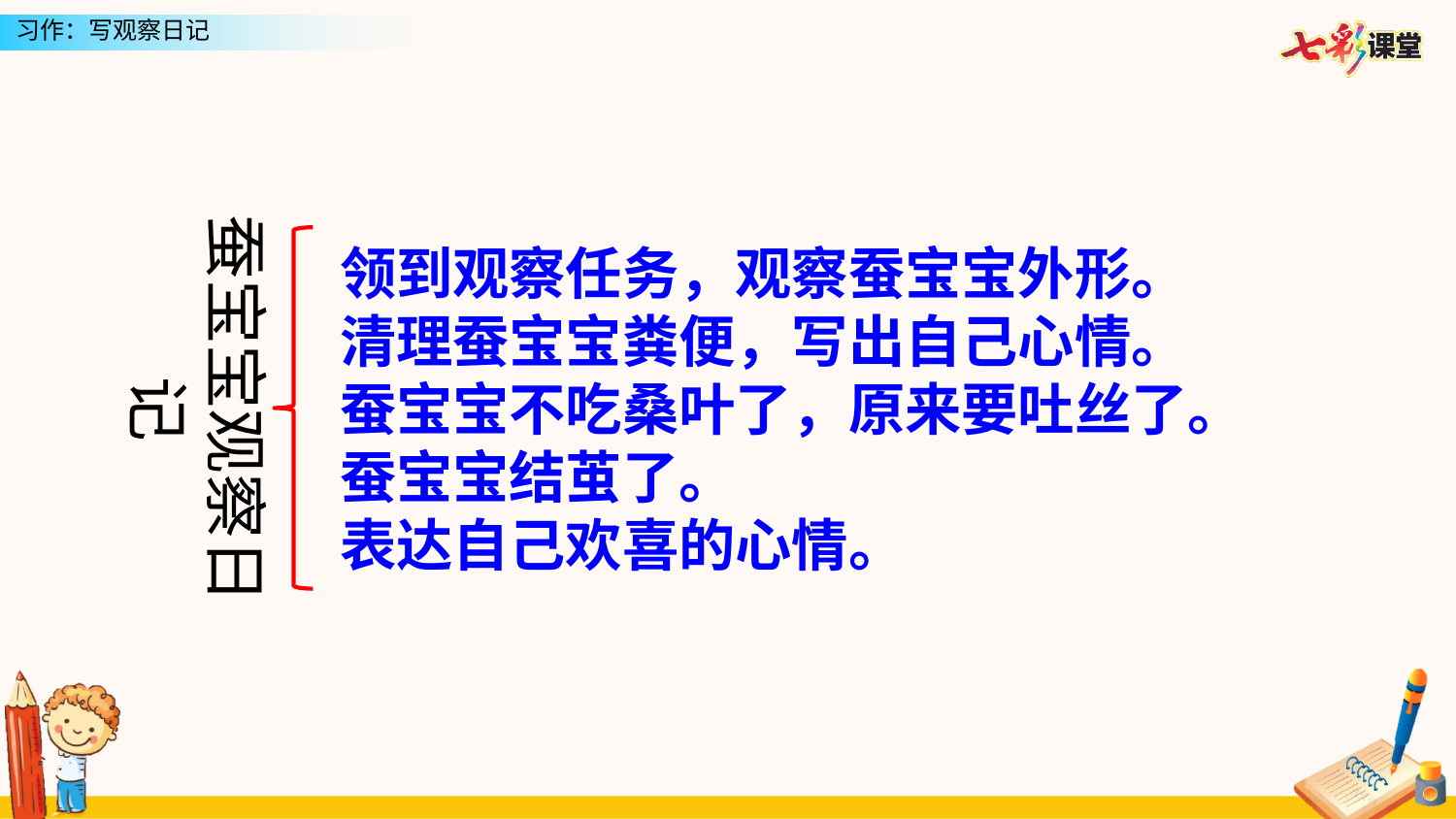

蚕宝宝观察日记

领到观察任务，观察蚕宝宝外形。
清理蚕宝宝粪便，写出自己心情。
蚕宝宝不吃桑叶了，原来要吐丝了。
蚕宝宝结茧了。
表达自己欢喜的心情。